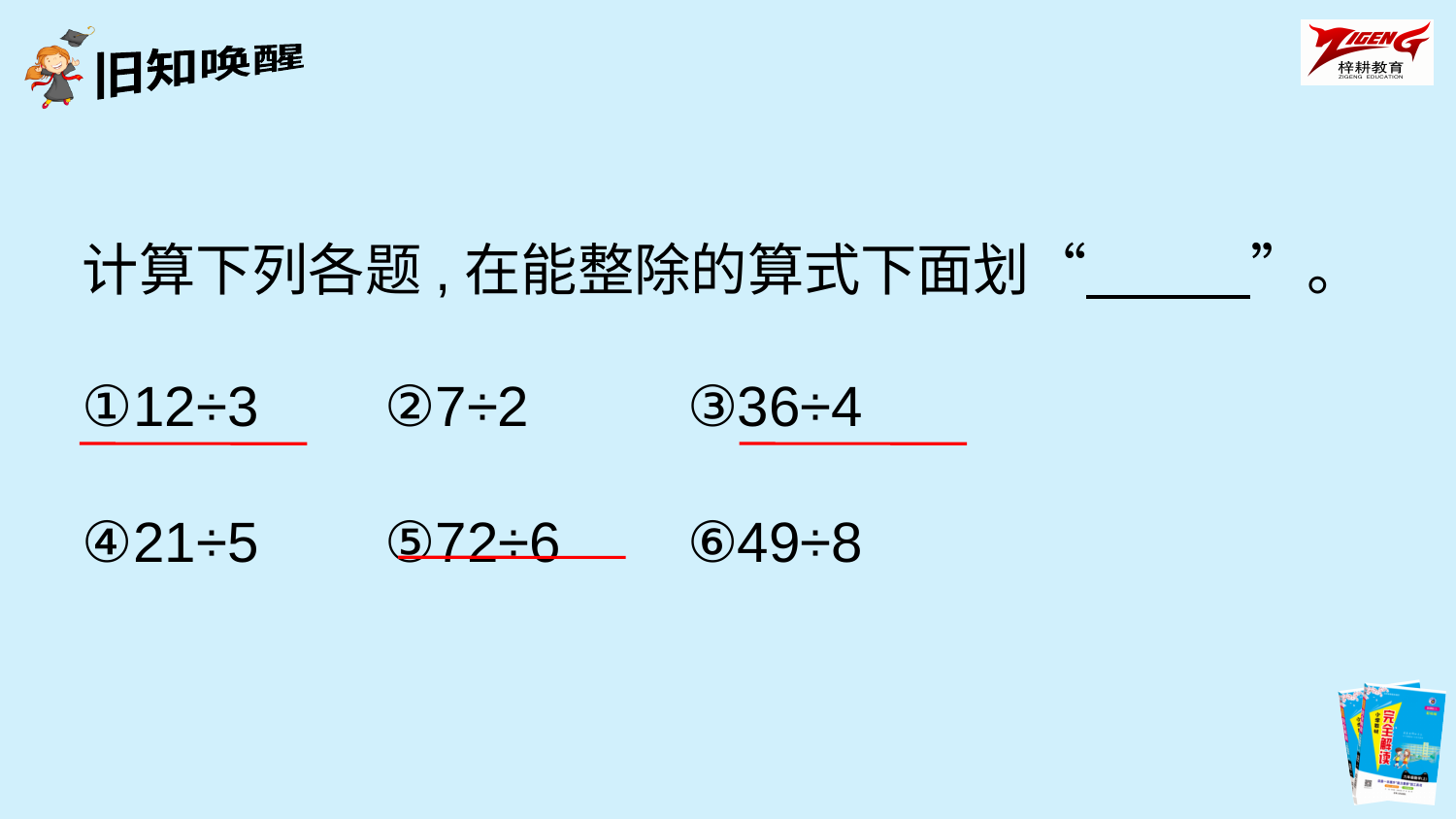

计算下列各题,在能整除的算式下面划“             ”。
①12÷3        ②7÷2          ③36÷4
④21÷5        ⑤72÷6        ⑥49÷8